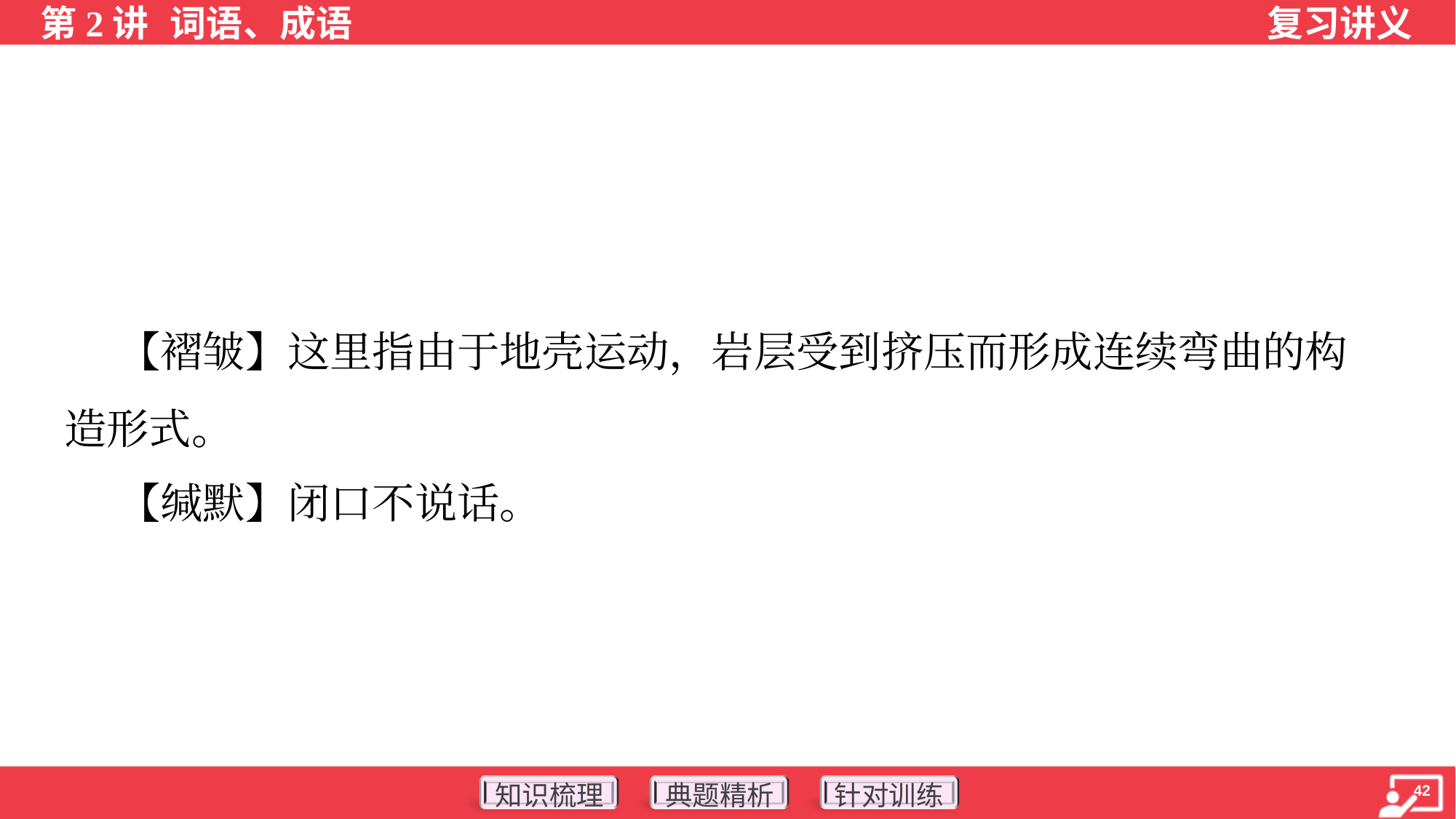

【褶皱】这里指由于地壳运动，岩层受到挤压而形成连续弯曲的构
造形式。
    【缄默】闭口不说话。